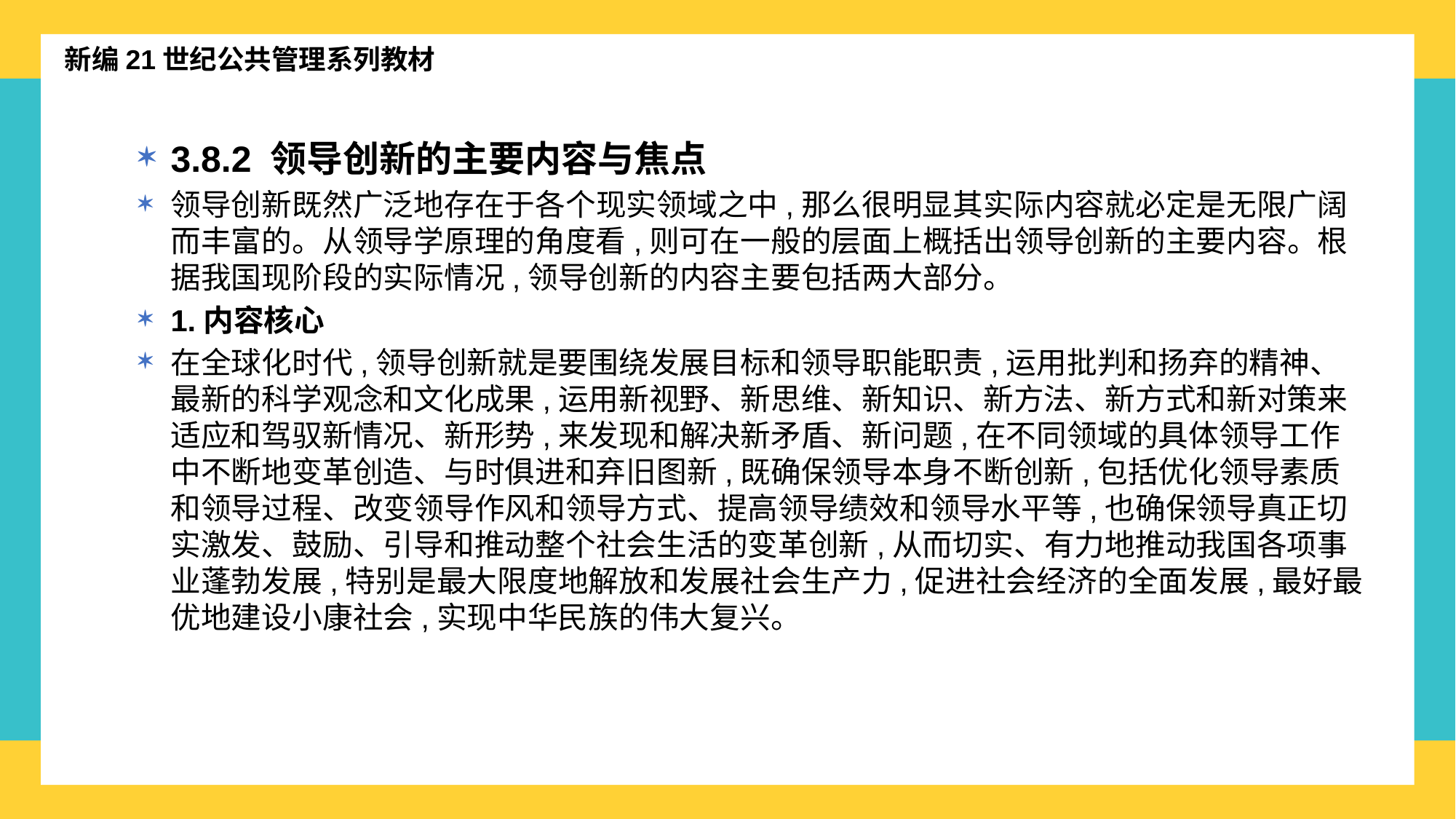

新编21世纪公共管理系列教材
3.8.2 领导创新的主要内容与焦点
领导创新既然广泛地存在于各个现实领域之中,那么很明显其实际内容就必定是无限广阔而丰富的。从领导学原理的角度看,则可在一般的层面上概括出领导创新的主要内容。根据我国现阶段的实际情况,领导创新的内容主要包括两大部分。
1.内容核心
在全球化时代,领导创新就是要围绕发展目标和领导职能职责,运用批判和扬弃的精神、最新的科学观念和文化成果,运用新视野、新思维、新知识、新方法、新方式和新对策来适应和驾驭新情况、新形势,来发现和解决新矛盾、新问题,在不同领域的具体领导工作中不断地变革创造、与时俱进和弃旧图新,既确保领导本身不断创新,包括优化领导素质和领导过程、改变领导作风和领导方式、提高领导绩效和领导水平等,也确保领导真正切实激发、鼓励、引导和推动整个社会生活的变革创新,从而切实、有力地推动我国各项事业蓬勃发展,特别是最大限度地解放和发展社会生产力,促进社会经济的全面发展,最好最优地建设小康社会,实现中华民族的伟大复兴。